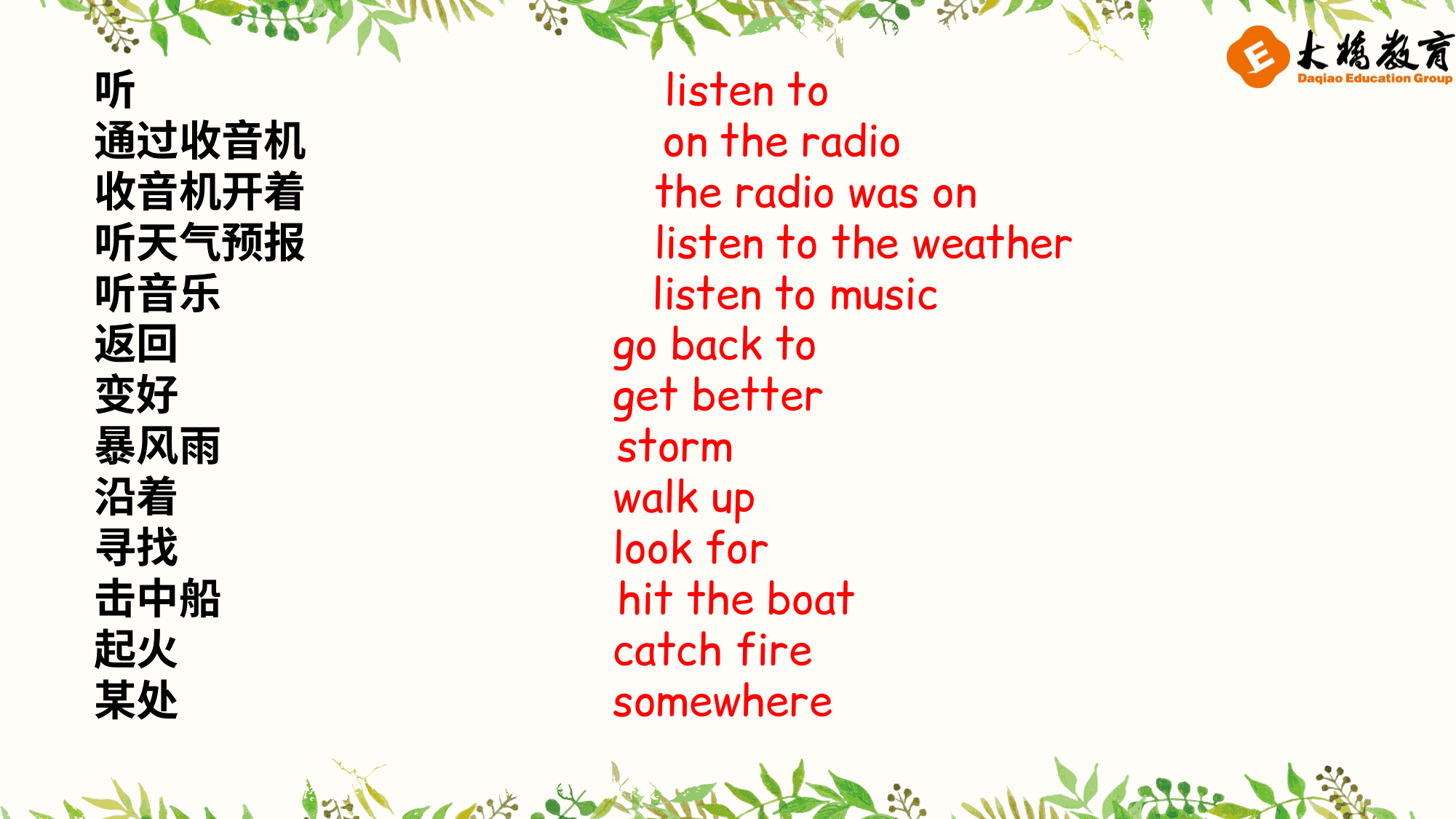

listen to
                                                     on the radio
                                                    the radio was on
                                                    listen to the weather
                                                    listen to music
返回                                            go back to
变好                                            get better
暴风雨                                        storm
沿着                                            walk up
寻找                                            look for
击中船                                        hit the boat
起火                                            catch fire
某处                                            somewhere
听
通过收音机
收音机开着
听天气预报
听音乐